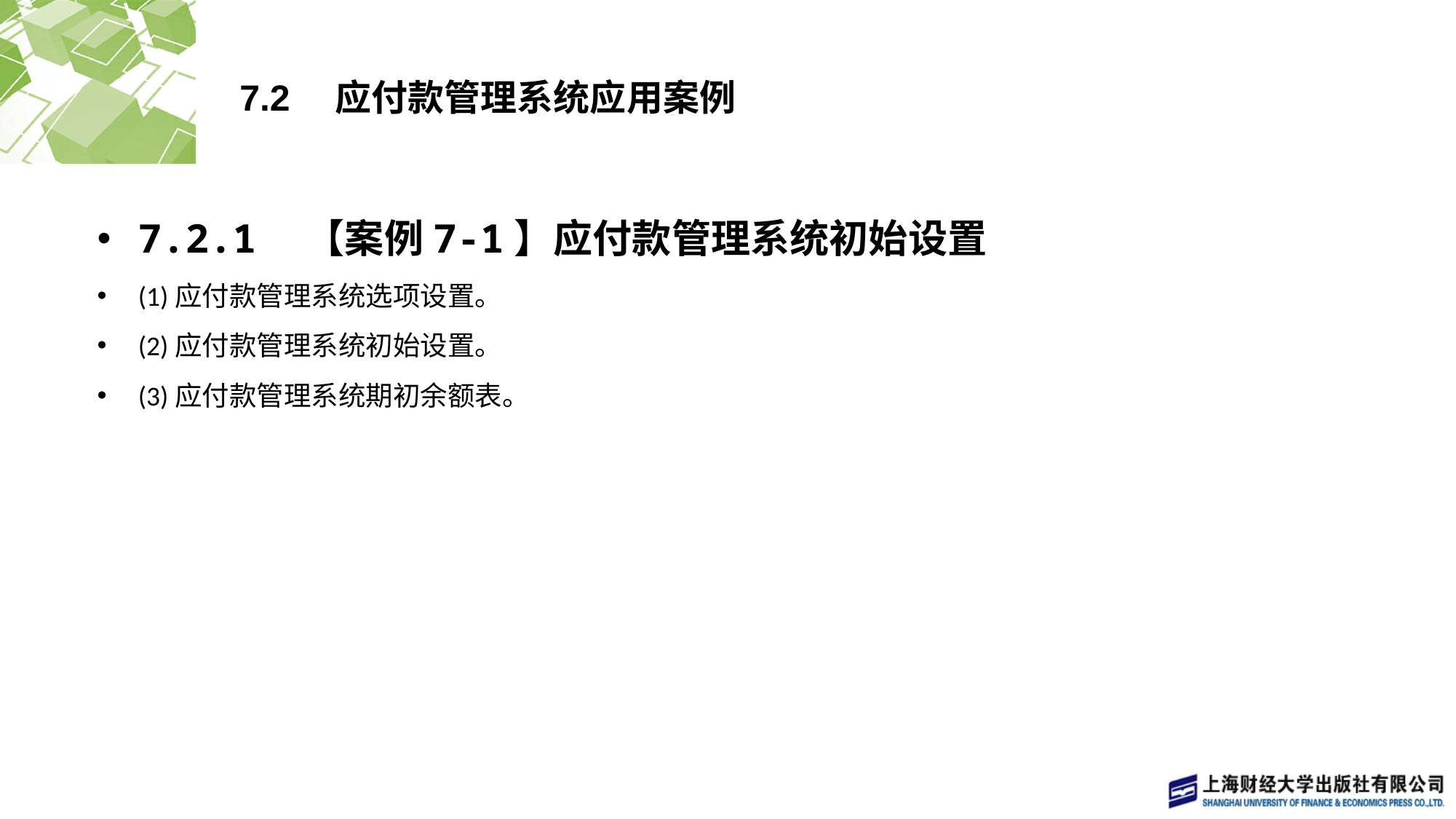

# 7.2　应付款管理系统应用案例
7.2.1　【案例7-1】应付款管理系统初始设置
(1)应付款管理系统选项设置。
(2)应付款管理系统初始设置。
(3)应付款管理系统期初余额表。